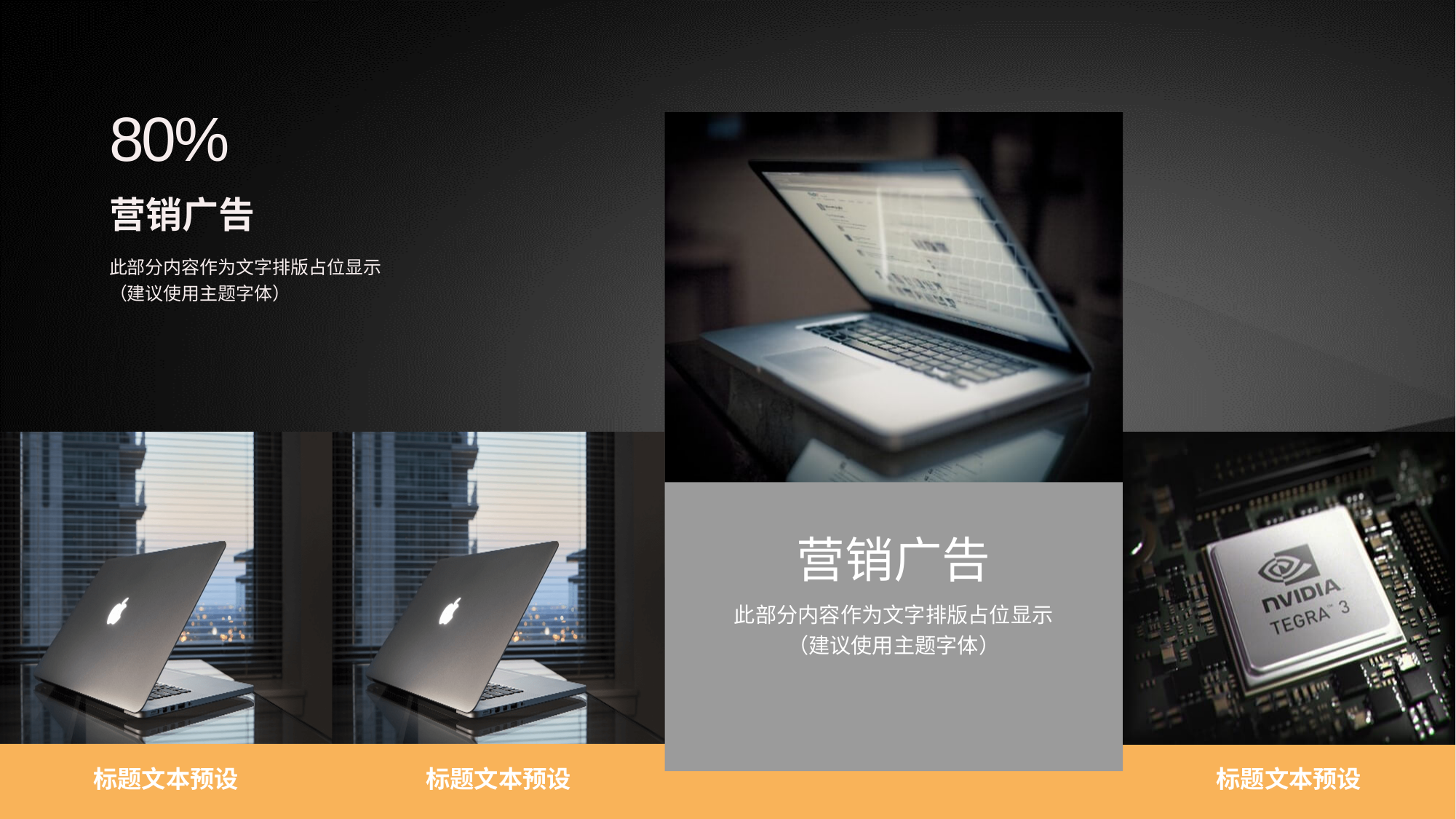

80%

营销广告
此部分内容作为文字排版占位显示
（建议使用主题字体）

此部分内容作为文字排版占位显示
（建议使用主题字体）
营销广告

标题文本预设
标题文本预设
标题文本预设